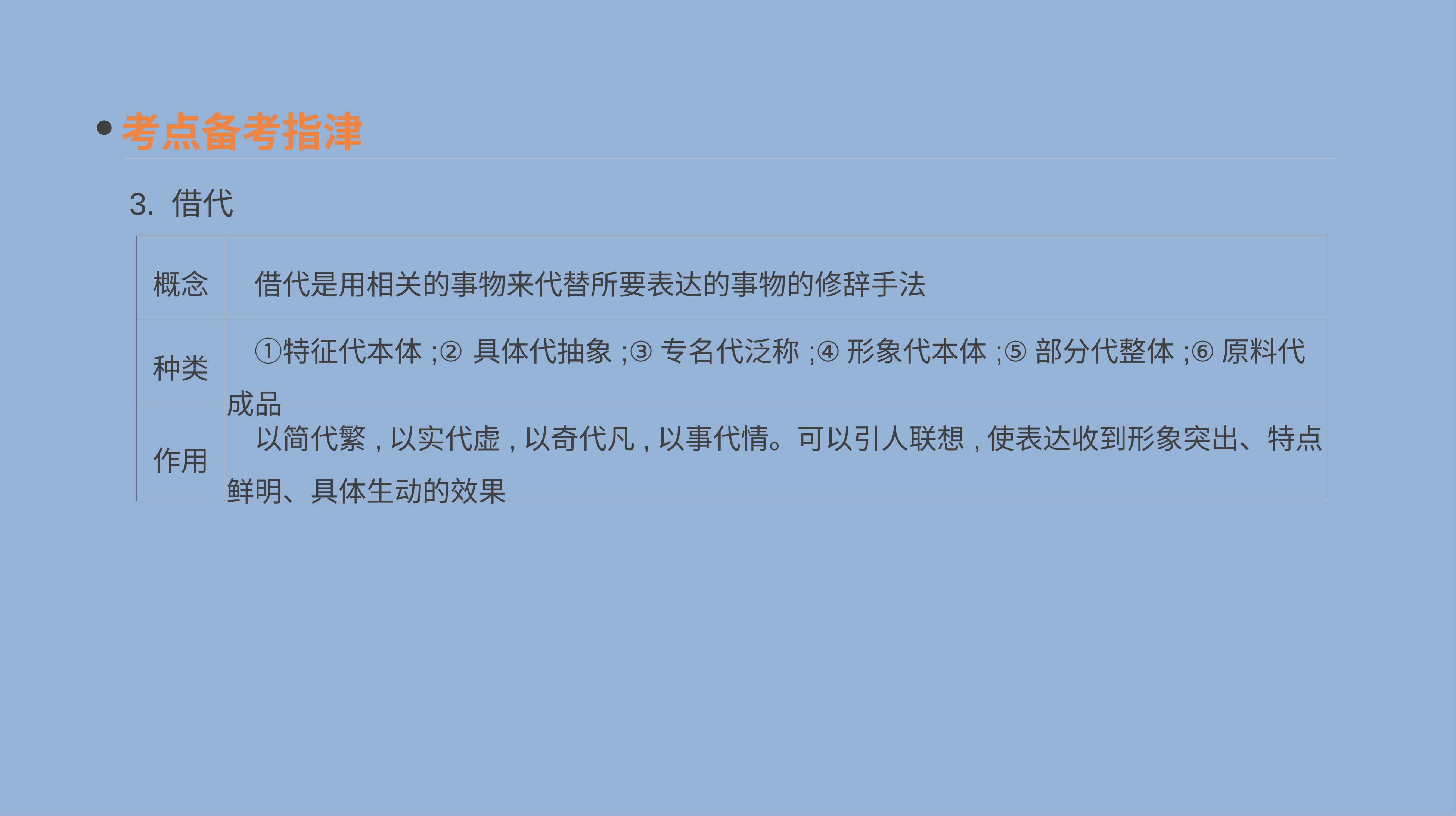

考点备考指津

3. 借代
| 概念 | 借代是用相关的事物来代替所要表达的事物的修辞手法 |
| --- | --- |
| 种类 | ①特征代本体;②具体代抽象;③专名代泛称;④形象代本体;⑤部分代整体;⑥原料代成品 |
| 作用 | 以简代繁,以实代虚,以奇代凡,以事代情。可以引人联想,使表达收到形象突出、特点鲜明、具体生动的效果 |